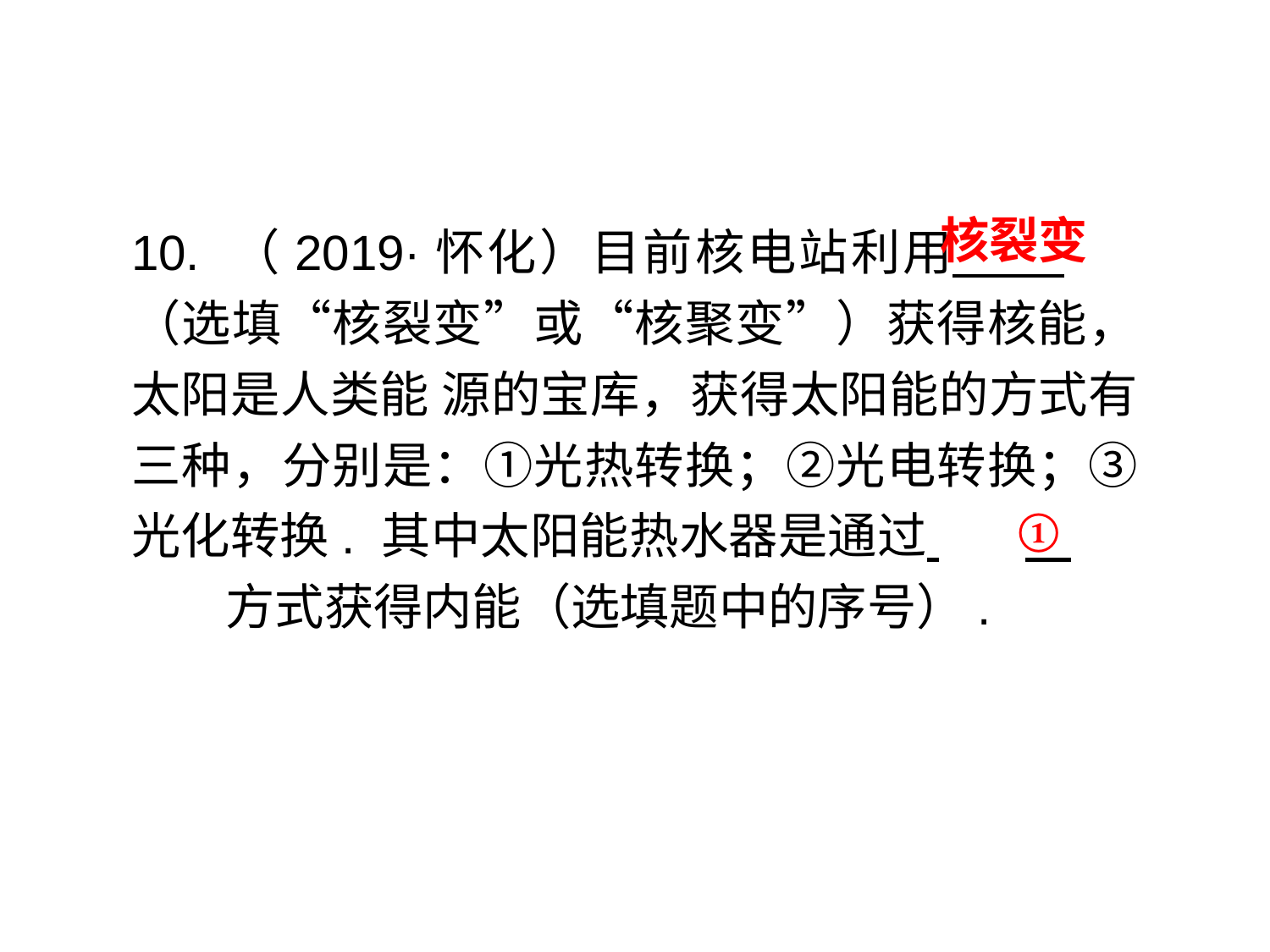

10. （2019·怀化）目前核电站利用        .    （选填“核裂变”或“核聚变”）获得核能，太阳是人类能 源的宝库，获得太阳能的方式有三种，分别是：①光热转换；②光电转换；③光化转换. 其中太阳能热水器是通过 	    .          方式获得内能（选填题中的序号）.
核裂变
①